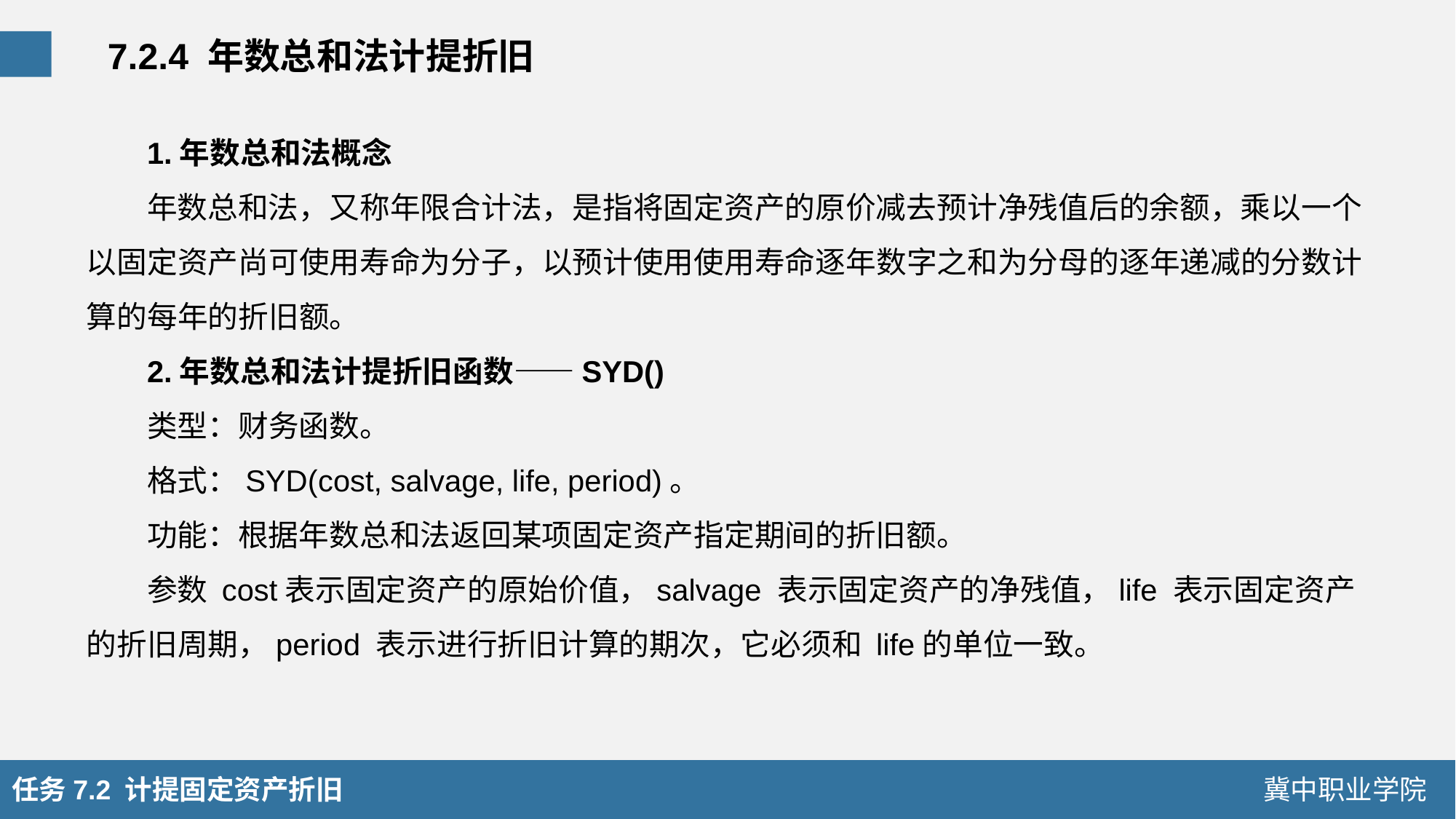

7.2.4 年数总和法计提折旧
1.年数总和法概念
年数总和法，又称年限合计法，是指将固定资产的原价减去预计净残值后的余额，乘以一个以固定资产尚可使用寿命为分子，以预计使用使用寿命逐年数字之和为分母的逐年递减的分数计算的每年的折旧额。
2.年数总和法计提折旧函数——SYD()
类型：财务函数。
格式：SYD(cost, salvage, life, period)。
功能：根据年数总和法返回某项固定资产指定期间的折旧额。
参数 cost表示固定资产的原始价值，salvage 表示固定资产的净残值，life 表示固定资产的折旧周期，period 表示进行折旧计算的期次，它必须和 life的单位一致。

任务7.2 计提固定资产折旧
冀中职业学院